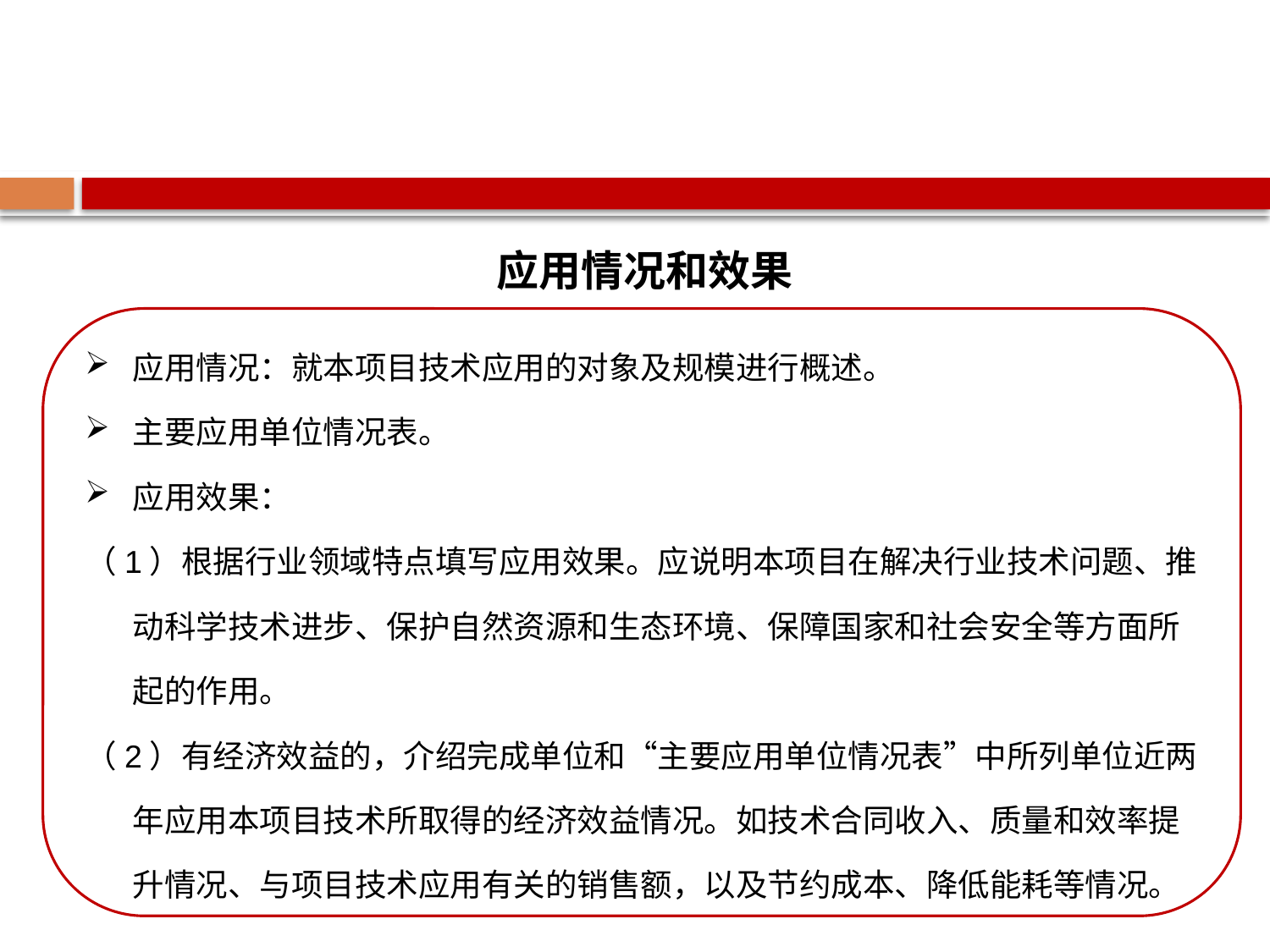

应用情况和效果
应用情况：就本项目技术应用的对象及规模进行概述。
主要应用单位情况表。
应用效果：
（1）根据行业领域特点填写应用效果。应说明本项目在解决行业技术问题、推动科学技术进步、保护自然资源和生态环境、保障国家和社会安全等方面所起的作用。
（2）有经济效益的，介绍完成单位和“主要应用单位情况表”中所列单位近两年应用本项目技术所取得的经济效益情况。如技术合同收入、质量和效率提升情况、与项目技术应用有关的销售额，以及节约成本、降低能耗等情况。